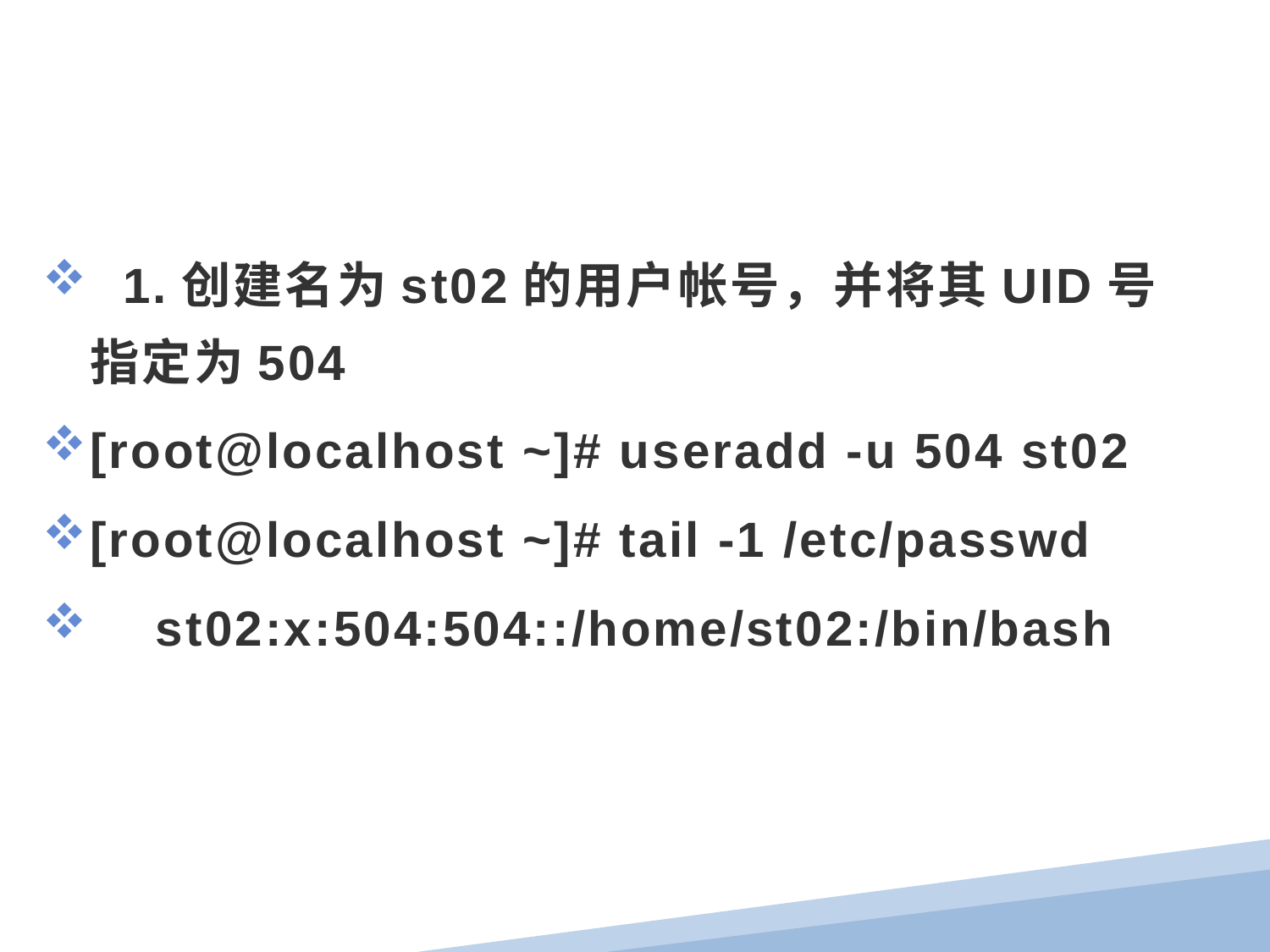

1.创建名为st02的用户帐号，并将其UID号指定为504
[root@localhost ~]# useradd -u 504 st02
[root@localhost ~]# tail -1 /etc/passwd
    st02:x:504:504::/home/st02:/bin/bash